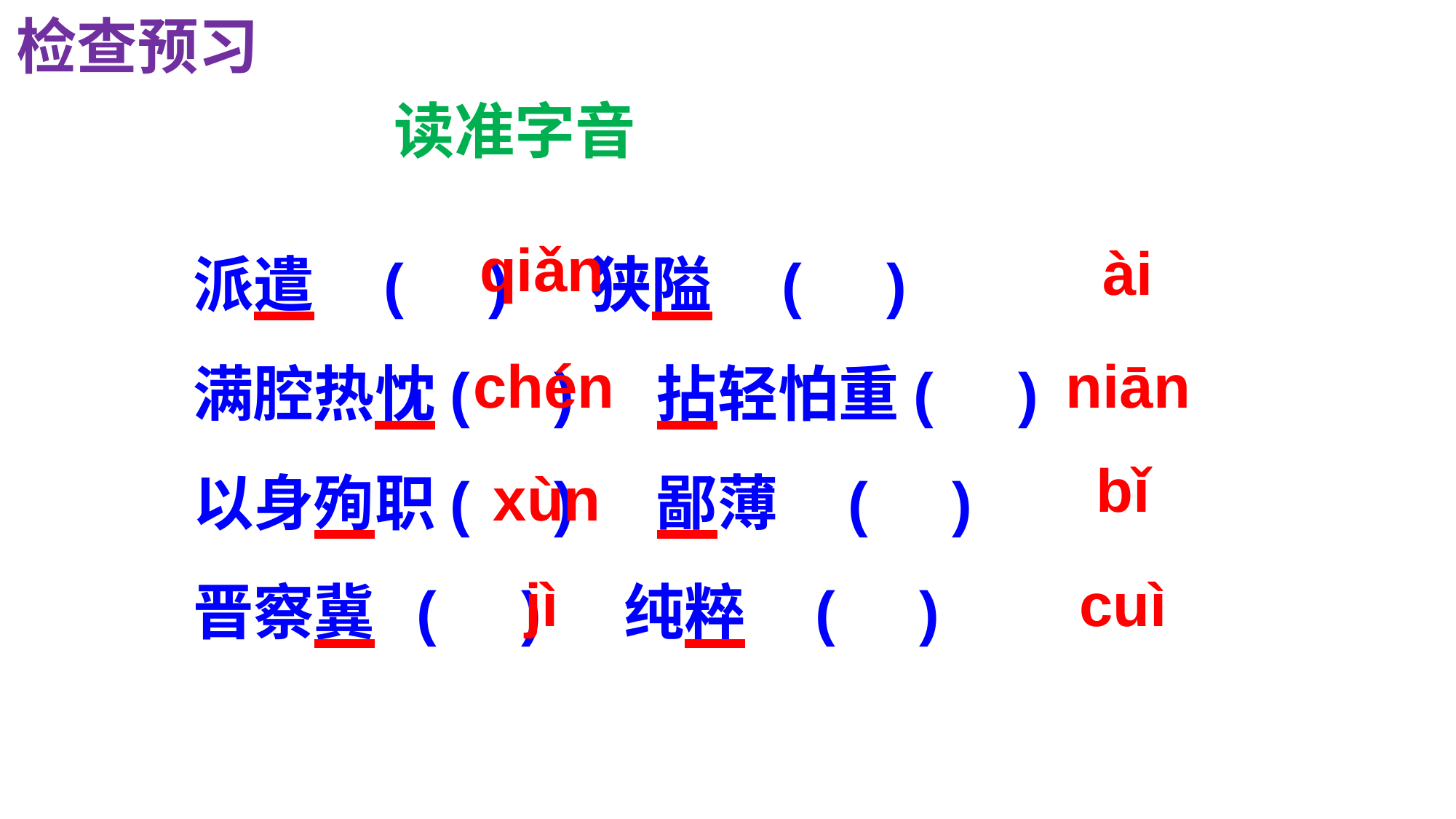

检查预习
读准字音
派遣    (     )    狭隘    (     )
满腔热忱(     )    拈轻怕重(     )
以身殉职(     )    鄙薄    (     )
晋察冀  (     )    纯粹    (     )
qiǎn
ài
chén
niān
bǐ
xùn
jì
cuì